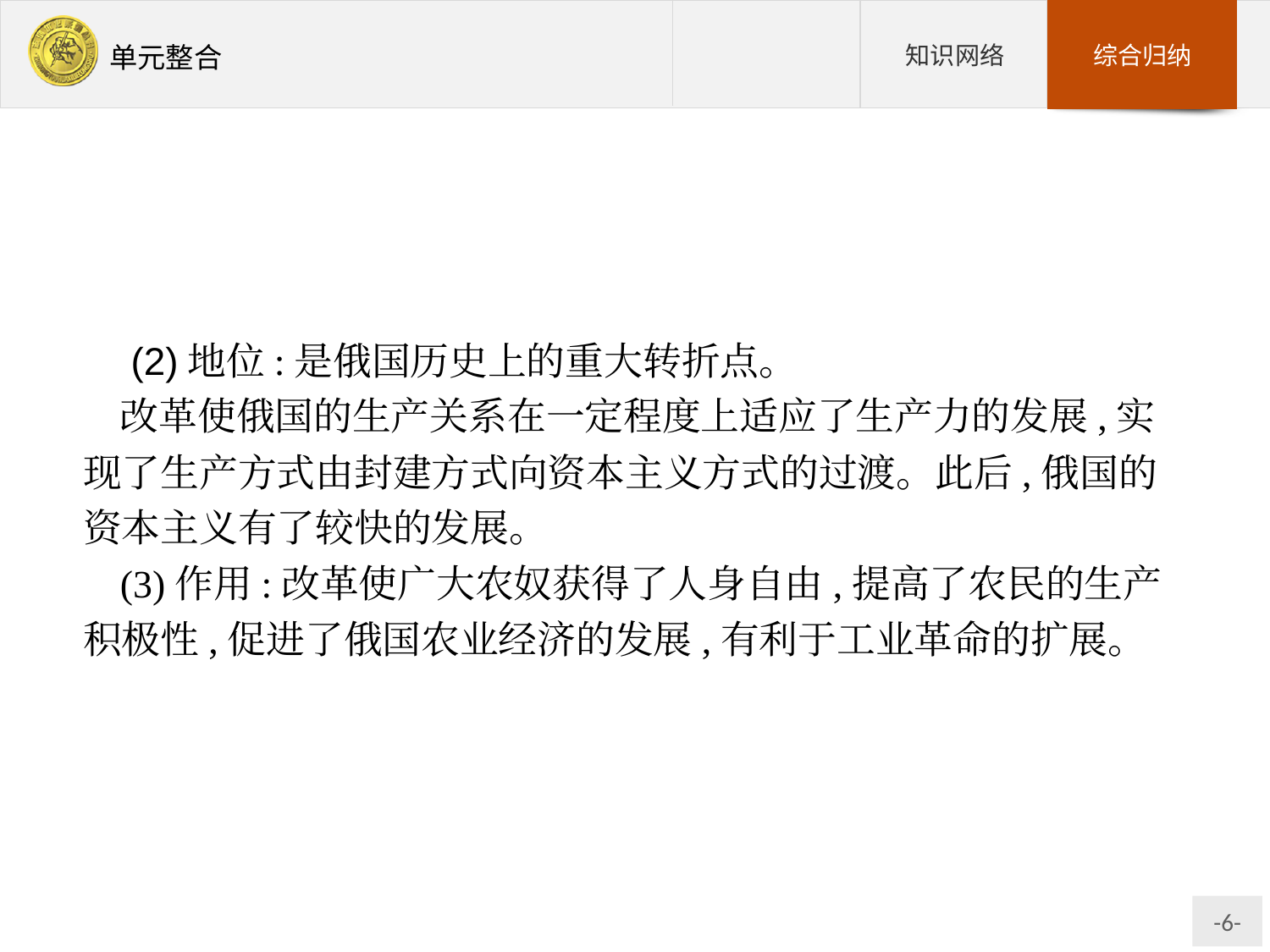

(2)地位:是俄国历史上的重大转折点。
改革使俄国的生产关系在一定程度上适应了生产力的发展,实现了生产方式由封建方式向资本主义方式的过渡。此后,俄国的资本主义有了较快的发展。
(3)作用:改革使广大农奴获得了人身自由,提高了农民的生产积极性,促进了俄国农业经济的发展,有利于工业革命的扩展。